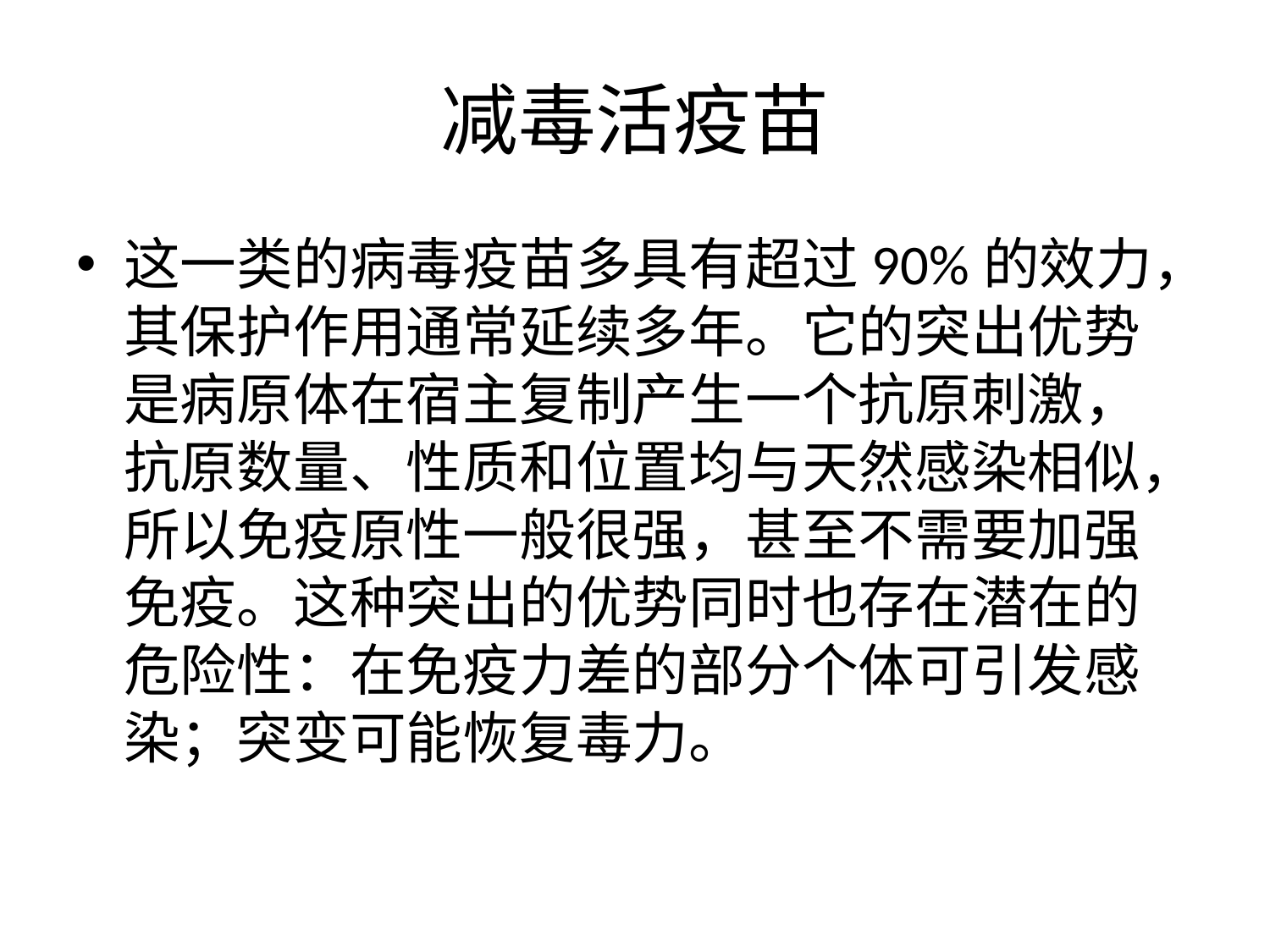

# 减毒活疫苗
这一类的病毒疫苗多具有超过90%的效力，其保护作用通常延续多年。它的突出优势是病原体在宿主复制产生一个抗原刺激，抗原数量、性质和位置均与天然感染相似，所以免疫原性一般很强，甚至不需要加强免疫。这种突出的优势同时也存在潜在的危险性：在免疫力差的部分个体可引发感染；突变可能恢复毒力。